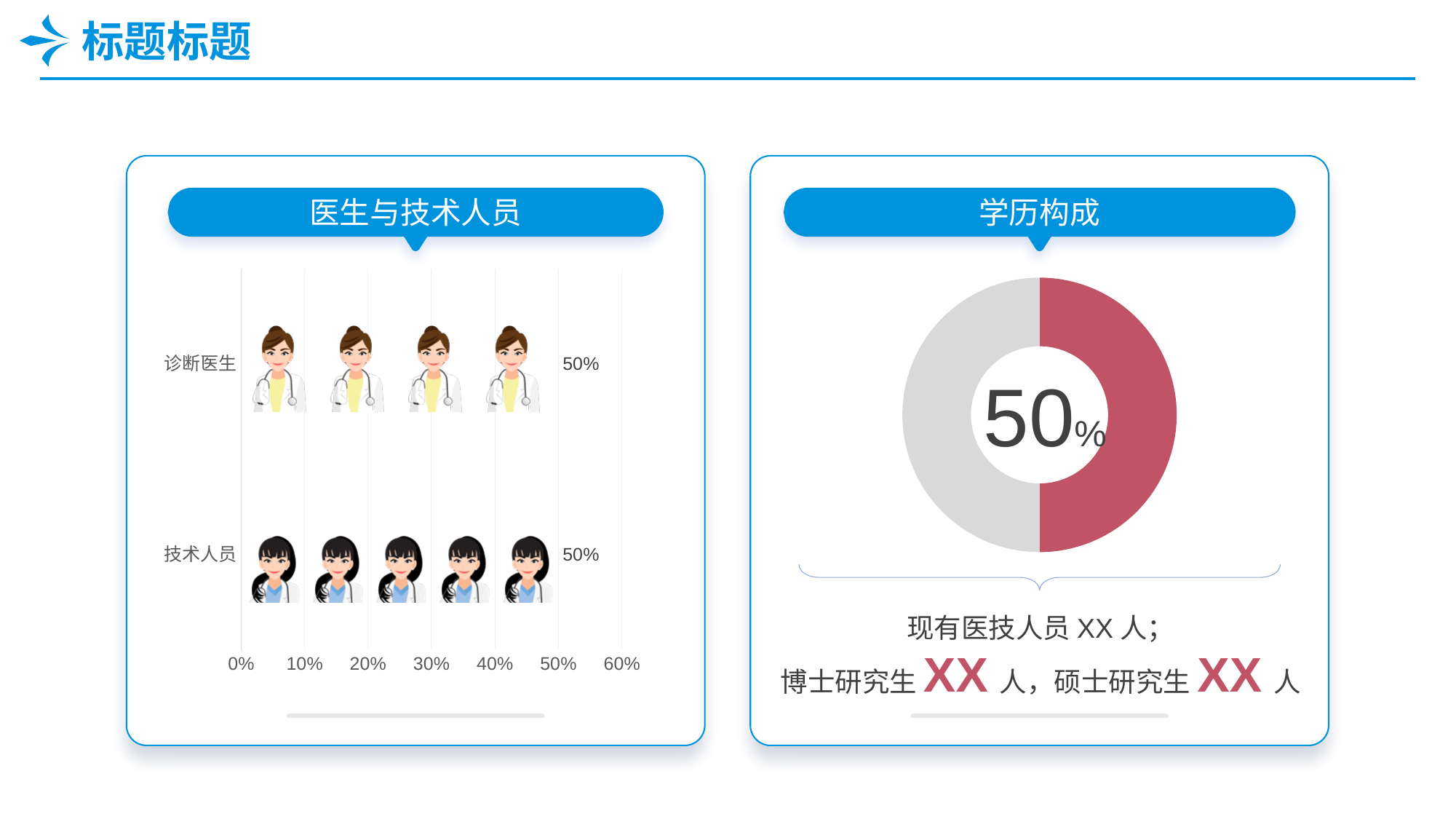

# 标题标题

医生与技术人员

学历构成

### Chart

| Category | 系列 1 |
|---|---|
| 技术人员 | 0.5 |
| 诊断医生 | 0.5 |

### Chart

| Category | 销售额 |
|---|---|
| 第一季度 | 50.0 |
| 第二季度 | 50.0 |
50%

现有医技人员XX人；
博士研究生XX人，硕士研究生XX人